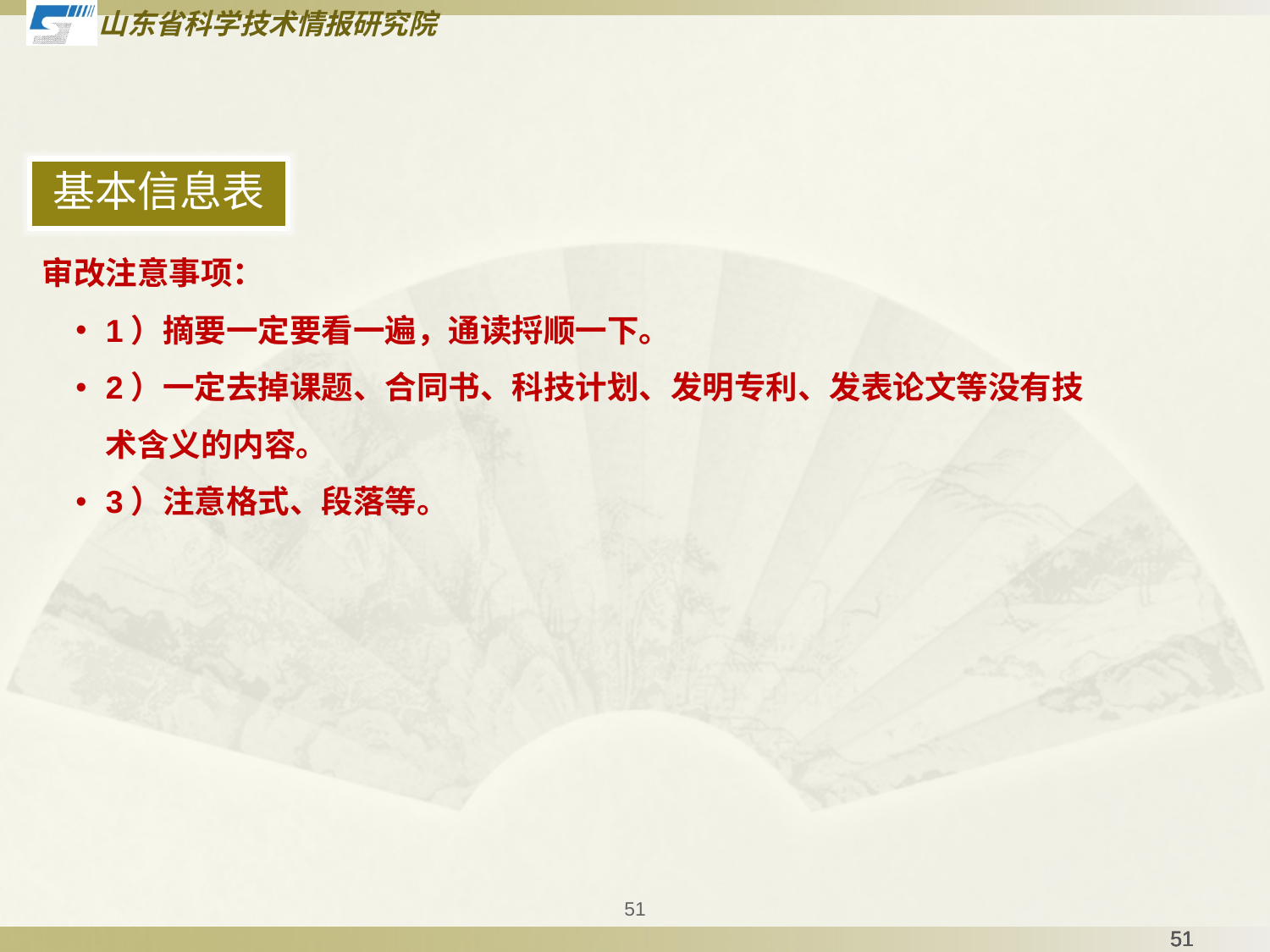

基本信息表
审改注意事项：
1）摘要一定要看一遍，通读捋顺一下。
2）一定去掉课题、合同书、科技计划、发明专利、发表论文等没有技术含义的内容。
3）注意格式、段落等。
51
51
51
51
51
51